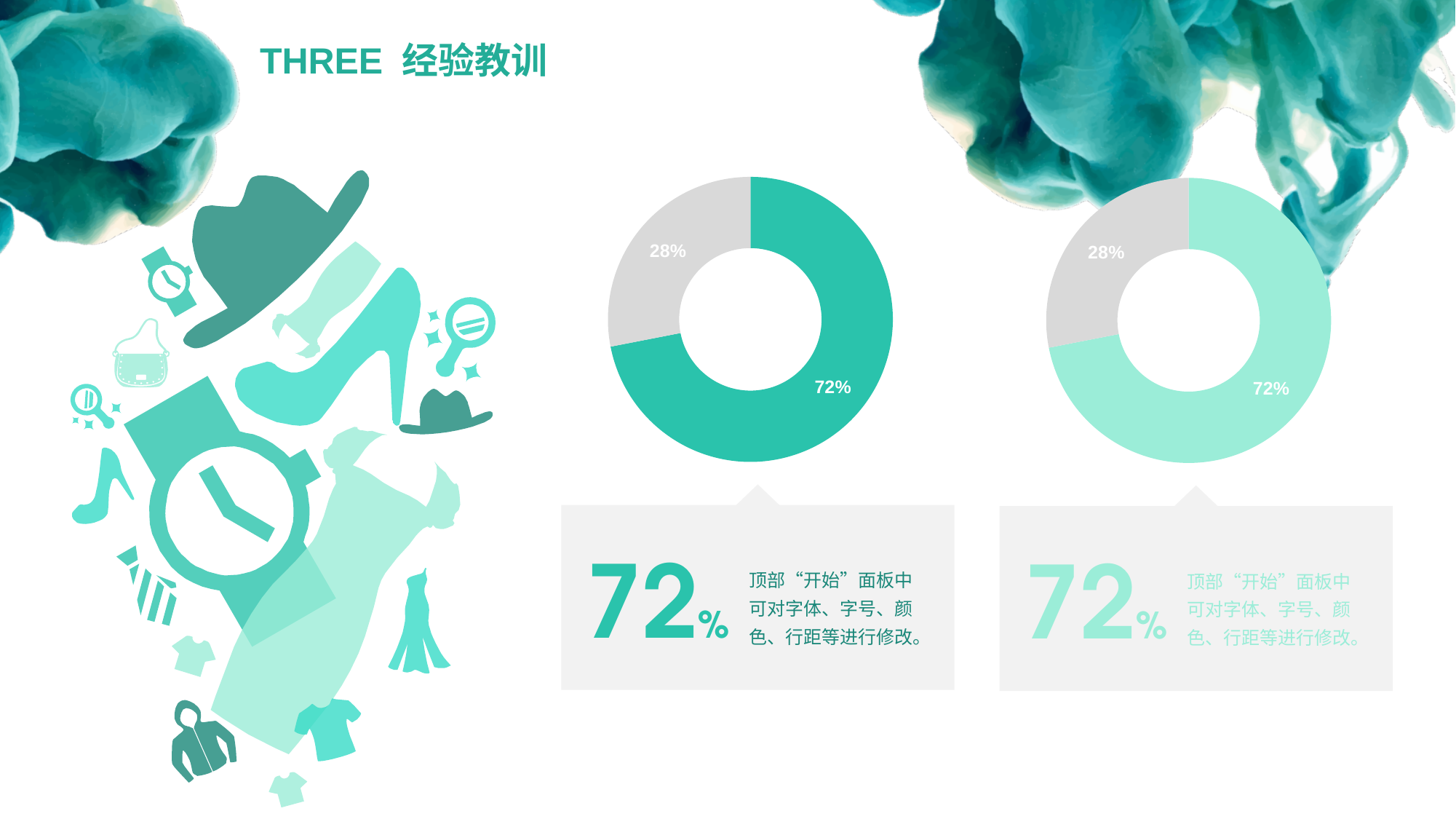

THREE 经验教训

### Chart

| Category | 销售额 |
|---|---|
| A | 8.2 |
| 第二季度 | 3.2 |

### Chart

| Category | 销售额 |
|---|---|
| A | 8.2 |
| 第二季度 | 3.2 |

72%
顶部“开始”面板中可对字体、字号、颜色、行距等进行修改。

72%
顶部“开始”面板中可对字体、字号、颜色、行距等进行修改。